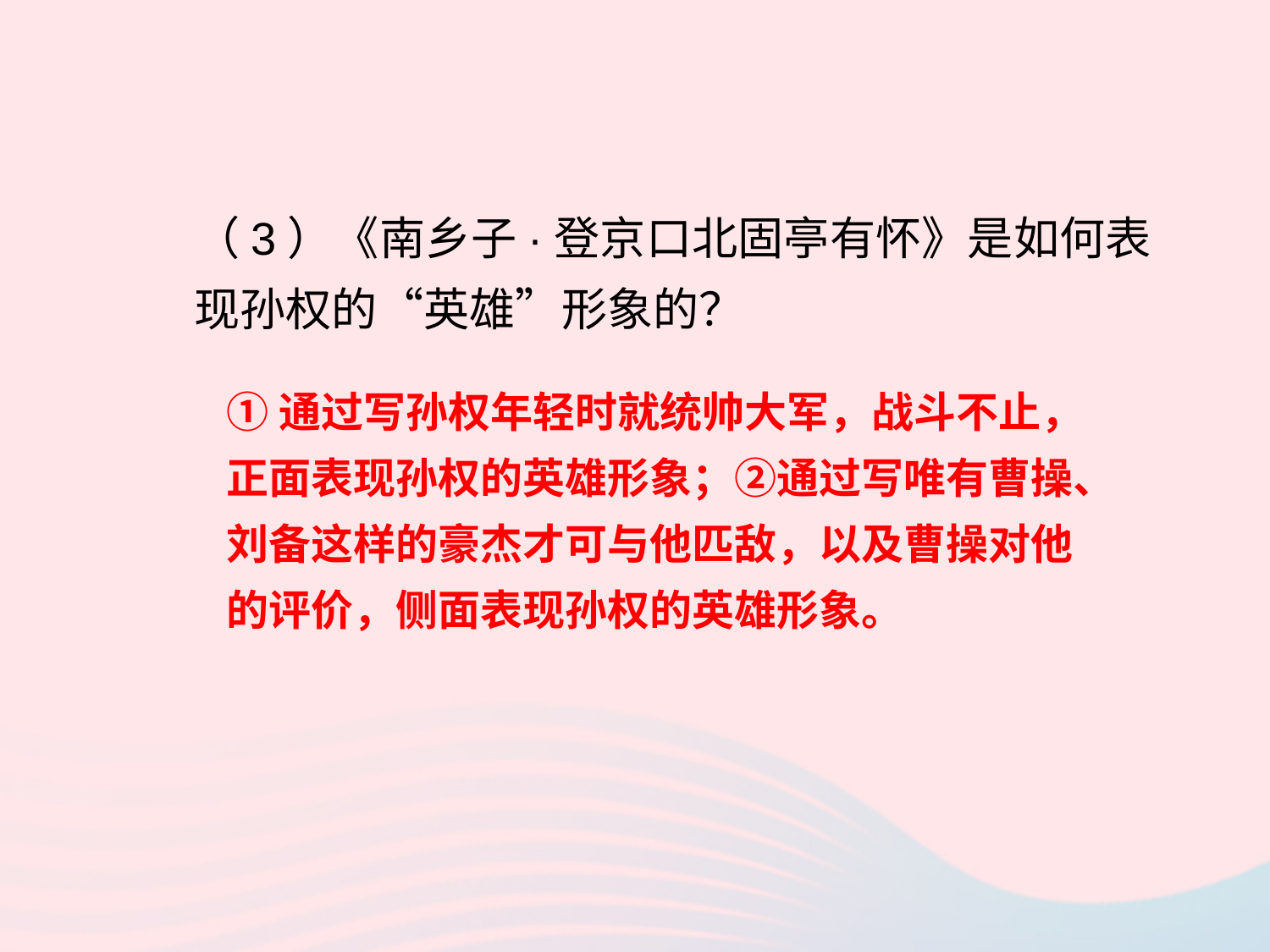

（3）《南乡子·登京口北固亭有怀》是如何表现孙权的“英雄”形象的？
①通过写孙权年轻时就统帅大军，战斗不止，正面表现孙权的英雄形象；②通过写唯有曹操、刘备这样的豪杰才可与他匹敌，以及曹操对他的评价，侧面表现孙权的英雄形象。